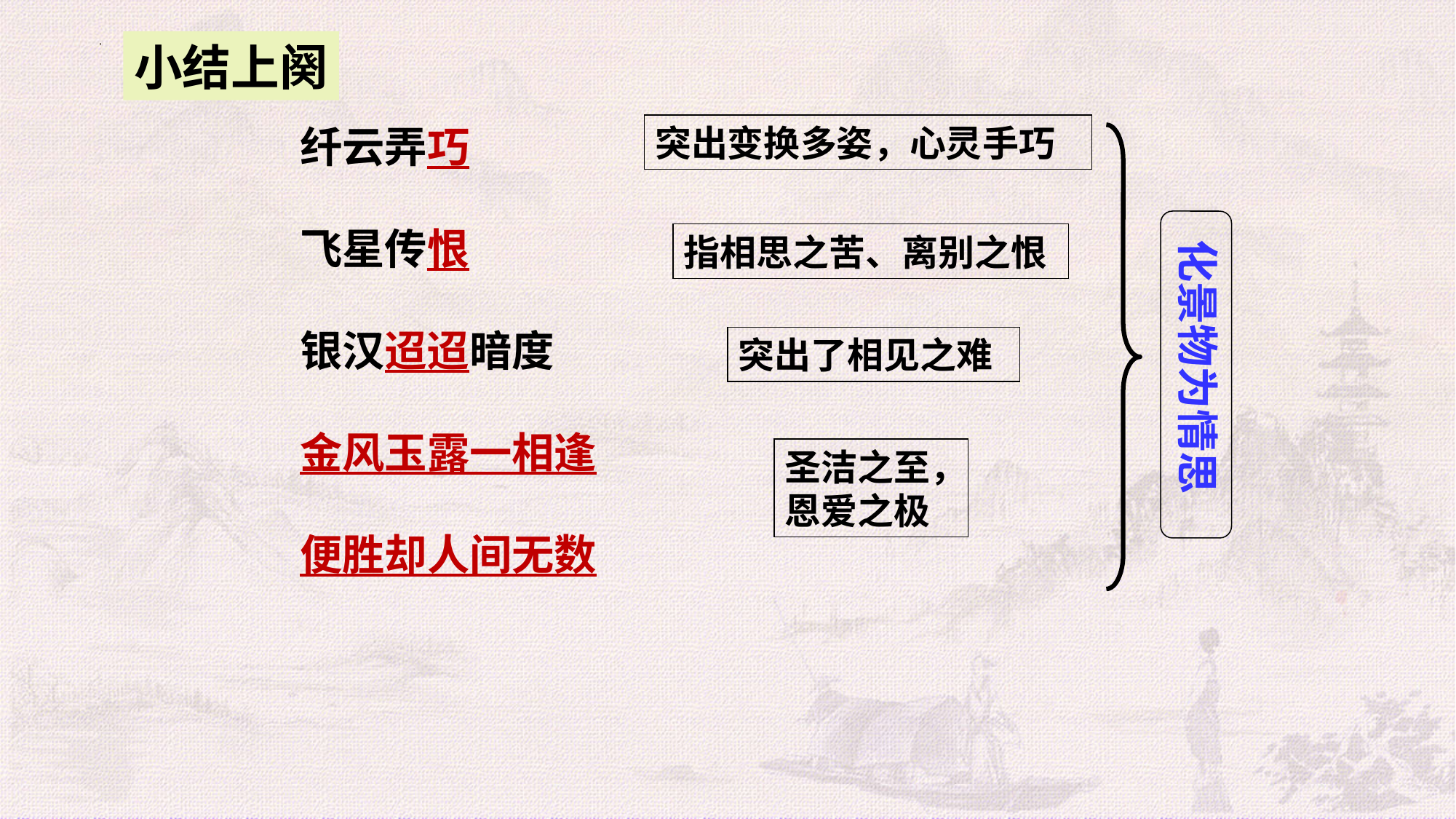

小结上阕
突出变换多姿，心灵手巧
纤云弄巧

飞星传恨

银汉迢迢暗度

金风玉露一相逢

便胜却人间无数

指相思之苦、离别之恨
化景物为情思
突出了相见之难
圣洁之至，
恩爱之极